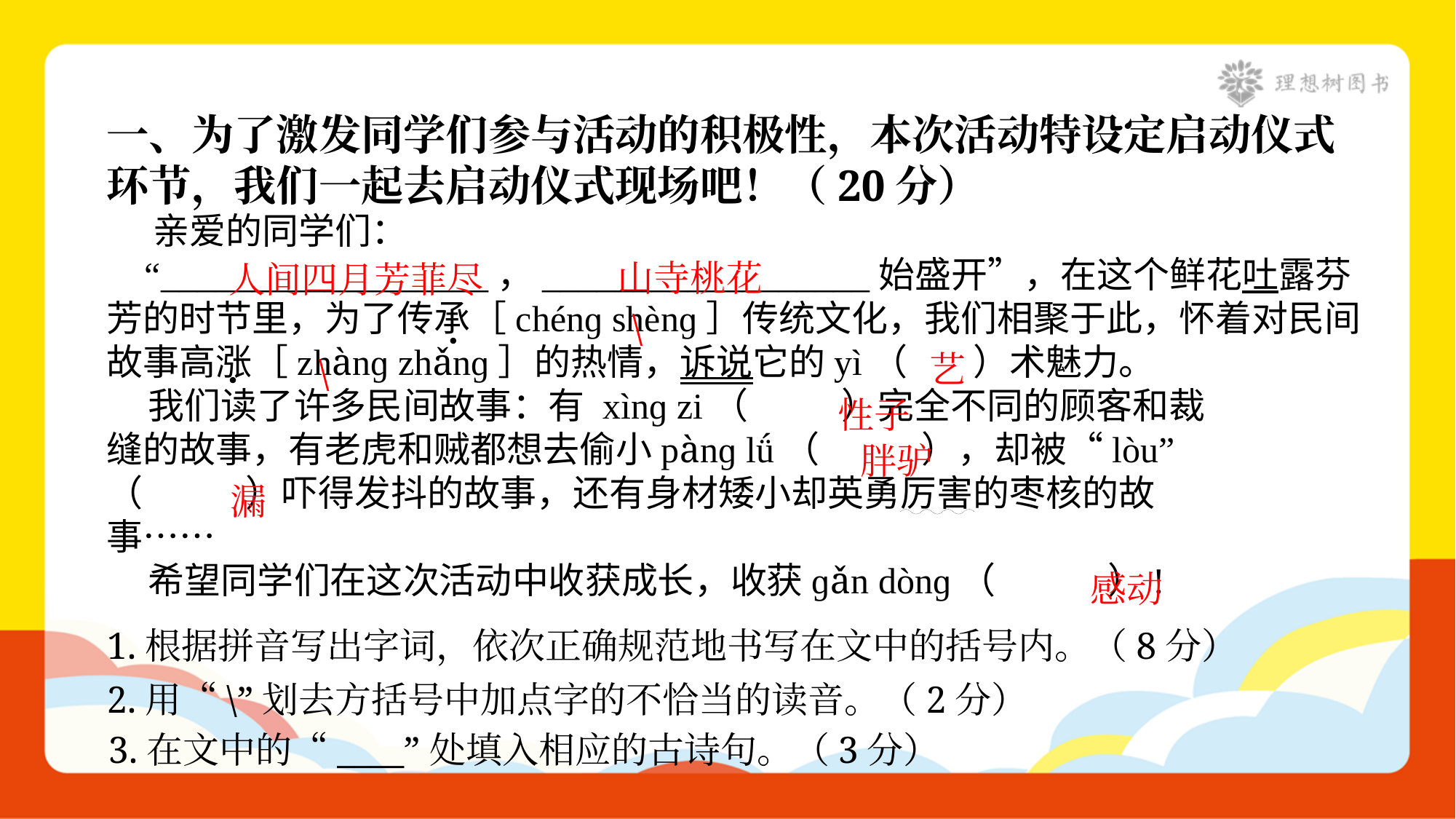

一、为了激发同学们参与活动的积极性，本次活动特设定启动仪式
环节，我们一起去启动仪式现场吧！（20分）
    亲爱的同学们：
    “__________________，__________________始盛开”，在这个鲜花吐露芬
芳的时节里，为了传承［chénɡ shènɡ］传统文化，我们相聚于此，怀着对民间
故事高涨［zhànɡ zhǎnɡ］的热情，诉说它的yì（       ）术魅力。
    我们读了许多民间故事：有 xìnɡ zi（          ）完全不同的顾客和裁
缝的故事，有老虎和贼都想去偷小pànɡ lǘ（           ），却被“lòu”
（           ）吓得发抖的故事，还有身材矮小却英勇厉害的枣核的故
事……
    希望同学们在这次活动中收获成长，收获ɡǎn dònɡ（            ）!
山寺桃花
人间四月芳菲尽
\
艺
\

性子

胖驴
漏
感动
1.根据拼音写出字词，依次正确规范地书写在文中的括号内。（8分）
2.用“\”划去方括号中加点字的不恰当的读音。（2分）
3.在文中的“____”处填入相应的古诗句。（3分）